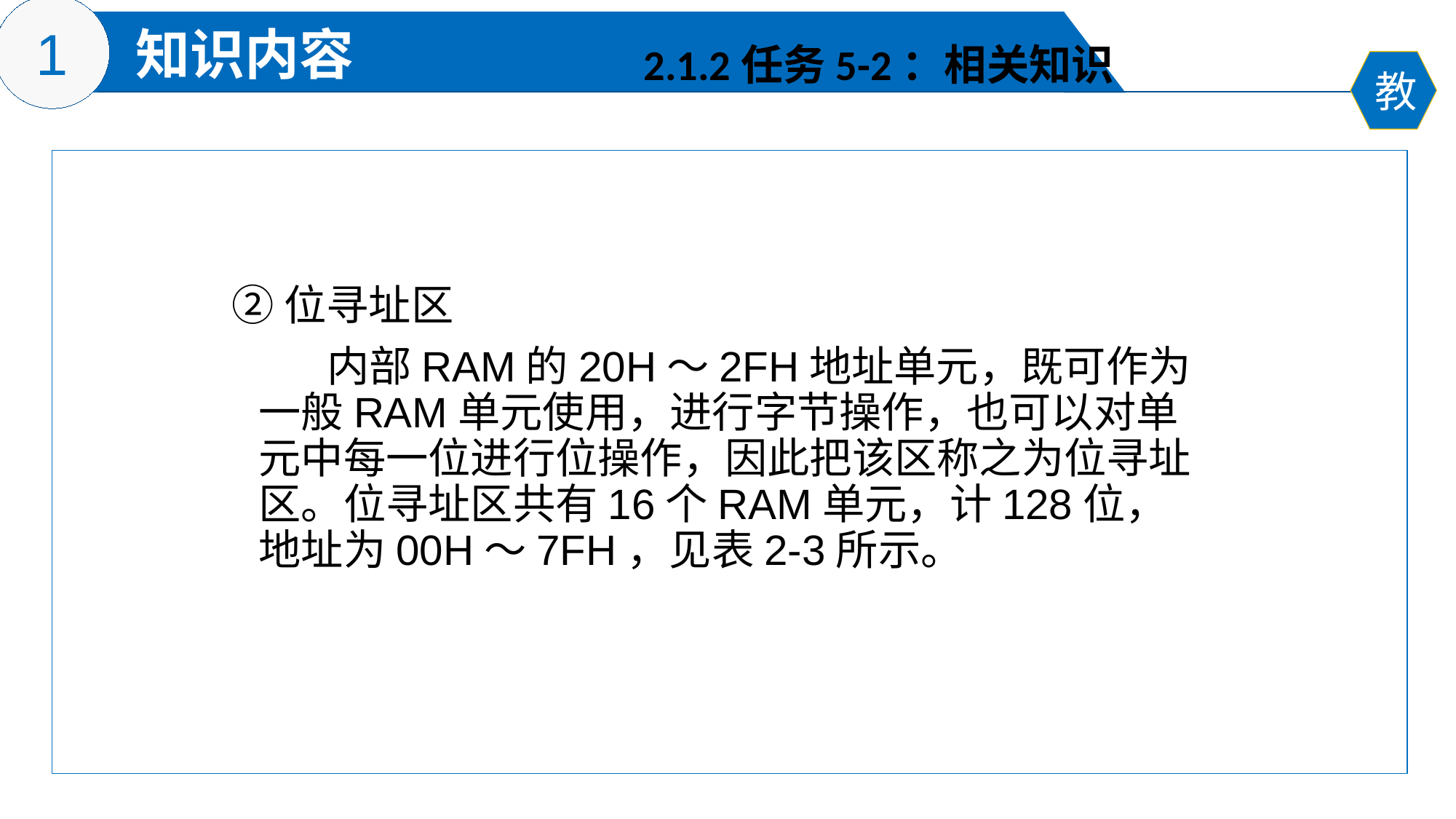

2.1.2任务5-2：相关知识
#
②位寻址区
         内部RAM的20H～2FH地址单元，既可作为一般RAM单元使用，进行字节操作，也可以对单元中每一位进行位操作，因此把该区称之为位寻址区。位寻址区共有16个RAM单元，计128位，地址为00H～7FH，见表2-3所示。